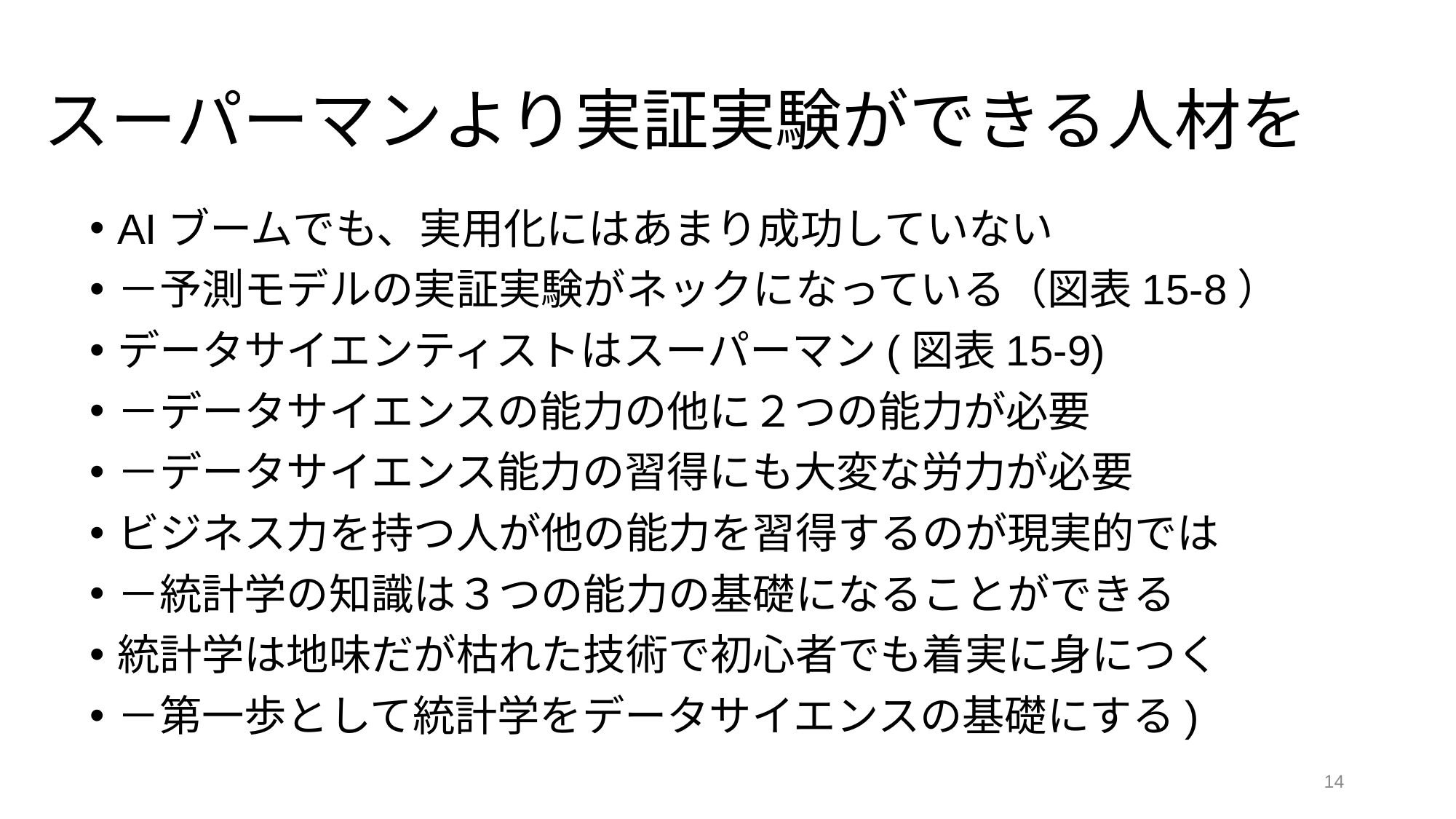

# スーパーマンより実証実験ができる人材を
AIブームでも、実用化にはあまり成功していない
－予測モデルの実証実験がネックになっている（図表15-8）
データサイエンティストはスーパーマン(図表15-9)
－データサイエンスの能力の他に２つの能力が必要
－データサイエンス能力の習得にも大変な労力が必要
ビジネス力を持つ人が他の能力を習得するのが現実的では
－統計学の知識は３つの能力の基礎になることができる
統計学は地味だが枯れた技術で初心者でも着実に身につく
－第一歩として統計学をデータサイエンスの基礎にする)
14